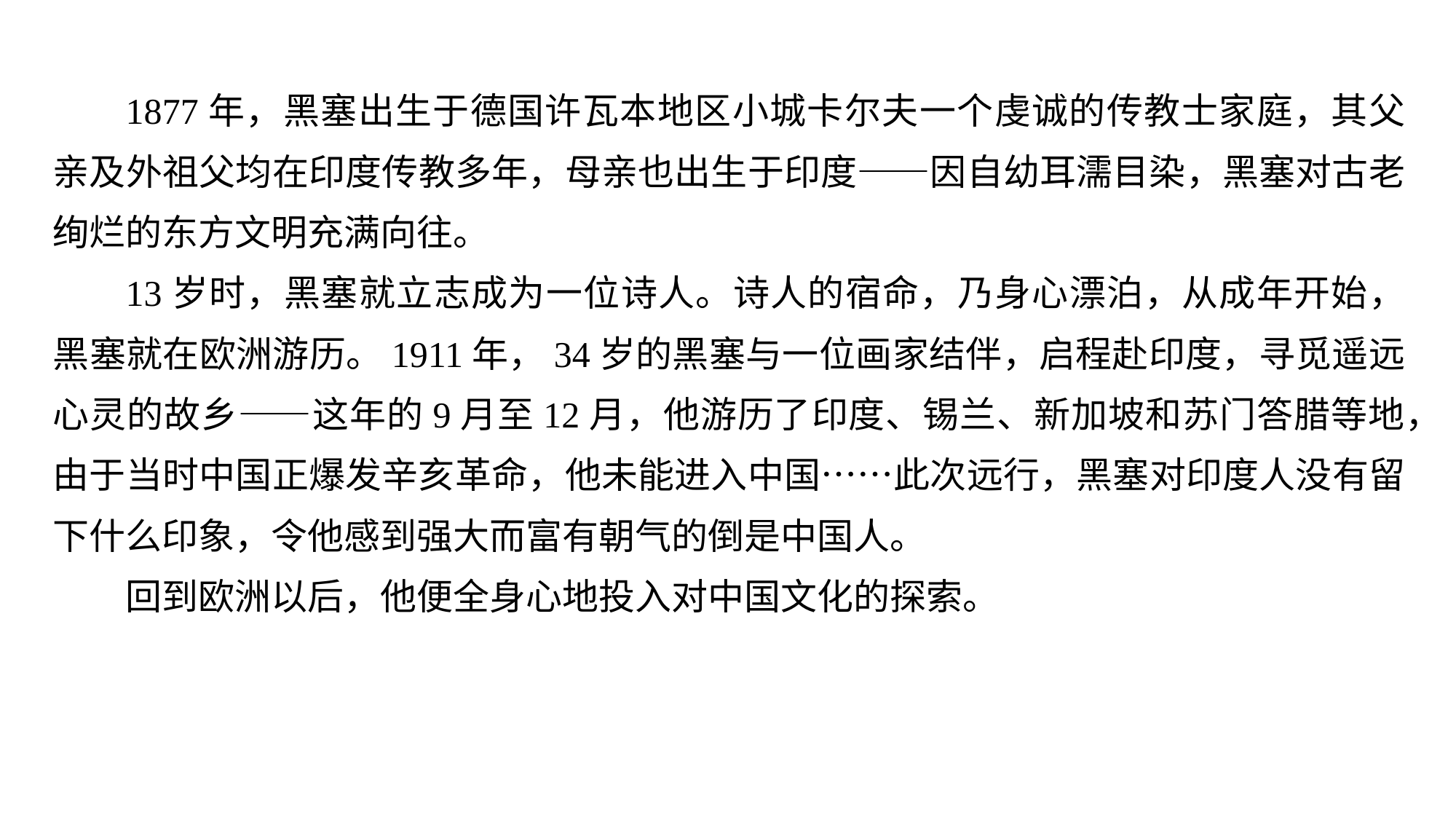

1877年，黑塞出生于德国许瓦本地区小城卡尔夫一个虔诚的传教士家庭，其父亲及外祖父均在印度传教多年，母亲也出生于印度——因自幼耳濡目染，黑塞对古老绚烂的东方文明充满向往。
13岁时，黑塞就立志成为一位诗人。诗人的宿命，乃身心漂泊，从成年开始，黑塞就在欧洲游历。1911年，34岁的黑塞与一位画家结伴，启程赴印度，寻觅遥远心灵的故乡——这年的9月至12月，他游历了印度、锡兰、新加坡和苏门答腊等地，由于当时中国正爆发辛亥革命，他未能进入中国……此次远行，黑塞对印度人没有留下什么印象，令他感到强大而富有朝气的倒是中国人。
回到欧洲以后，他便全身心地投入对中国文化的探索。